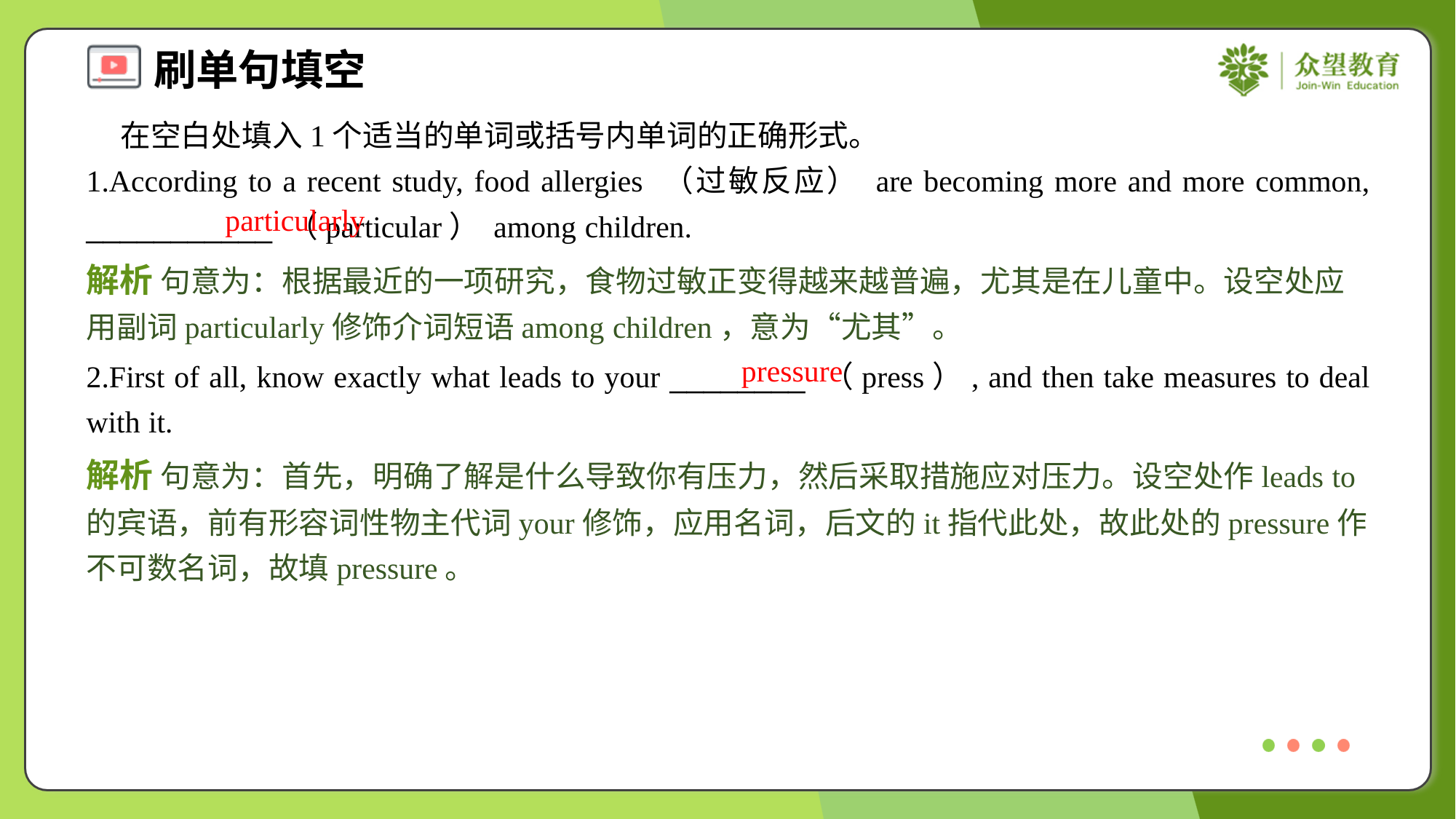

在空白处填入1个适当的单词或括号内单词的正确形式。
1.According to a recent study, food allergies （过敏反应） are becoming more and more common, ___________ （particular） among children.
particularly
解析 句意为：根据最近的一项研究，食物过敏正变得越来越普遍，尤其是在儿童中。设空处应用副词particularly修饰介词短语among children，意为“尤其”。
pressure
2.First of all, know exactly what leads to your ________ （press）, and then take measures to deal with it.
解析 句意为：首先，明确了解是什么导致你有压力，然后采取措施应对压力。设空处作leads to的宾语，前有形容词性物主代词your修饰，应用名词，后文的it指代此处，故此处的pressure作不可数名词，故填pressure。